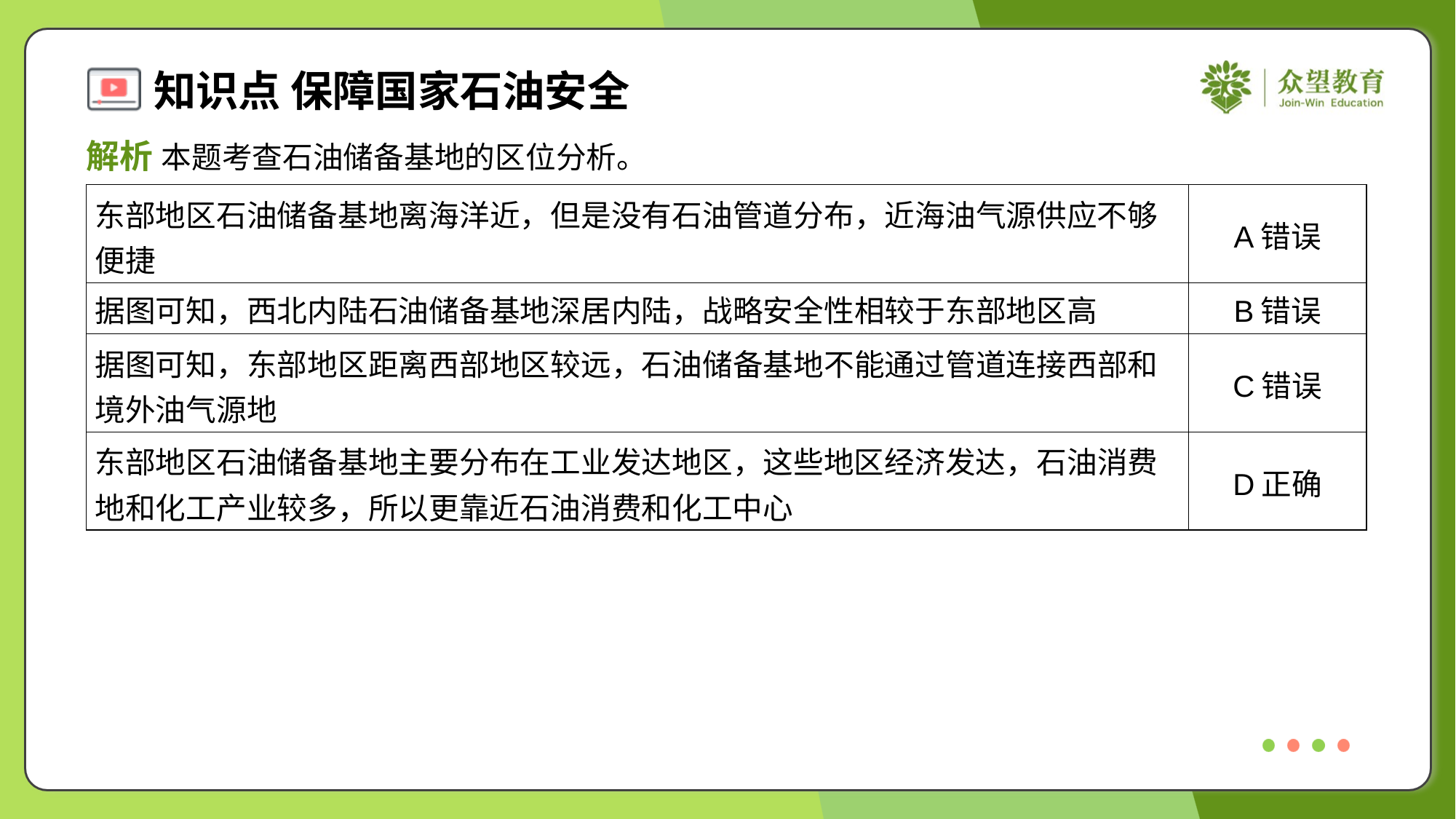

解析 本题考查石油储备基地的区位分析。
| 东部地区石油储备基地离海洋近，但是没有石油管道分布，近海油气源供应不够 便捷 | A错误 |
| --- | --- |
| 据图可知，西北内陆石油储备基地深居内陆，战略安全性相较于东部地区高 | B错误 |
| 据图可知，东部地区距离西部地区较远，石油储备基地不能通过管道连接西部和 境外油气源地 | C错误 |
| 东部地区石油储备基地主要分布在工业发达地区，这些地区经济发达，石油消费 地和化工产业较多，所以更靠近石油消费和化工中心 | D正确 |